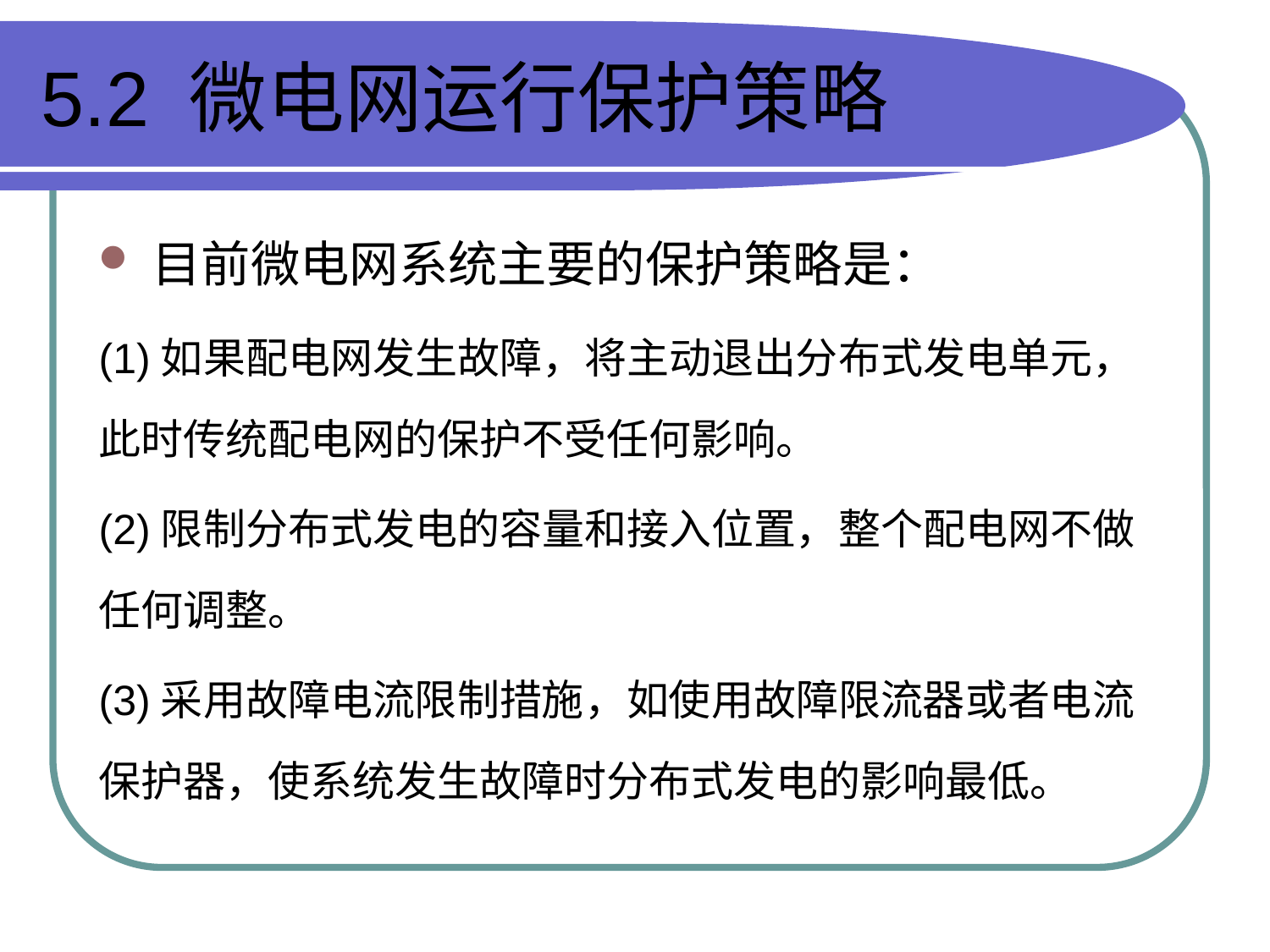

# 5.2 微电网运行保护策略
目前微电网系统主要的保护策略是：
(1)如果配电网发生故障，将主动退出分布式发电单元，此时传统配电网的保护不受任何影响。
(2)限制分布式发电的容量和接入位置，整个配电网不做任何调整。
(3)采用故障电流限制措施，如使用故障限流器或者电流保护器，使系统发生故障时分布式发电的影响最低。
76